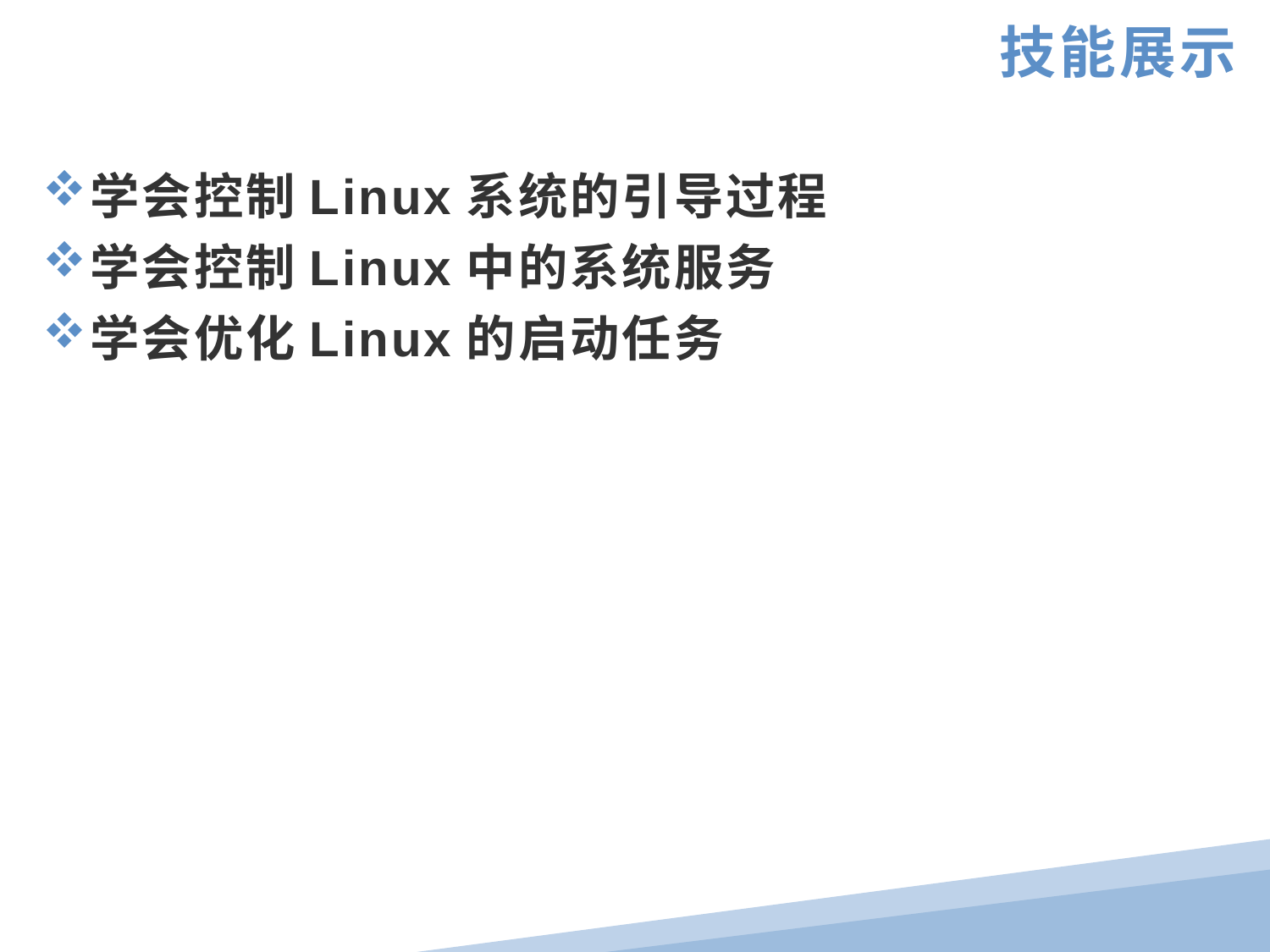

技能展示
学会控制Linux系统的引导过程
学会控制Linux中的系统服务
学会优化Linux的启动任务